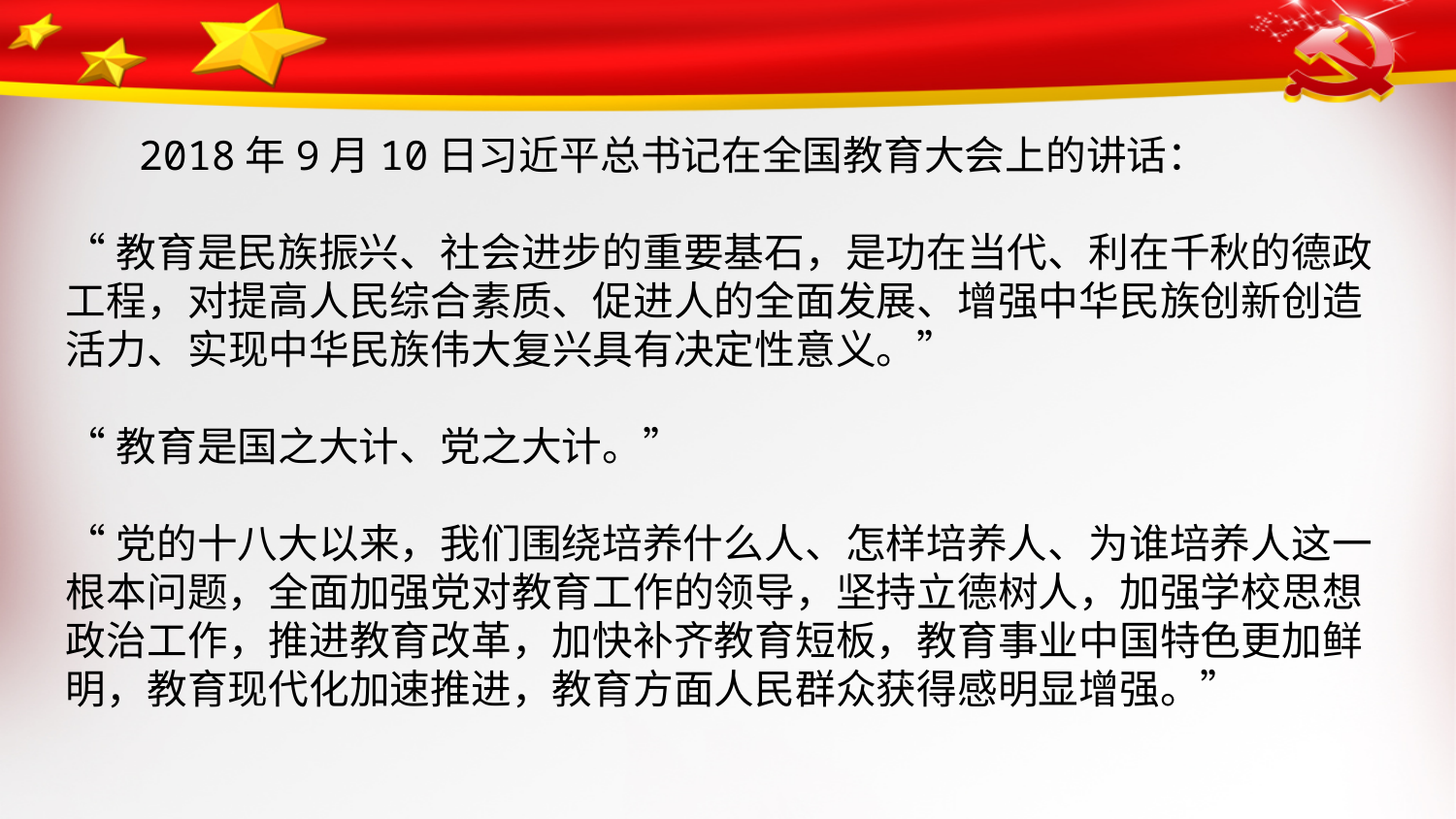

2018年9月10日习近平总书记在全国教育大会上的讲话：

“教育是民族振兴、社会进步的重要基石，是功在当代、利在千秋的德政工程，对提高人民综合素质、促进人的全面发展、增强中华民族创新创造活力、实现中华民族伟大复兴具有决定性意义。”

“教育是国之大计、党之大计。”

“党的十八大以来，我们围绕培养什么人、怎样培养人、为谁培养人这一根本问题，全面加强党对教育工作的领导，坚持立德树人，加强学校思想政治工作，推进教育改革，加快补齐教育短板，教育事业中国特色更加鲜明，教育现代化加速推进，教育方面人民群众获得感明显增强。”